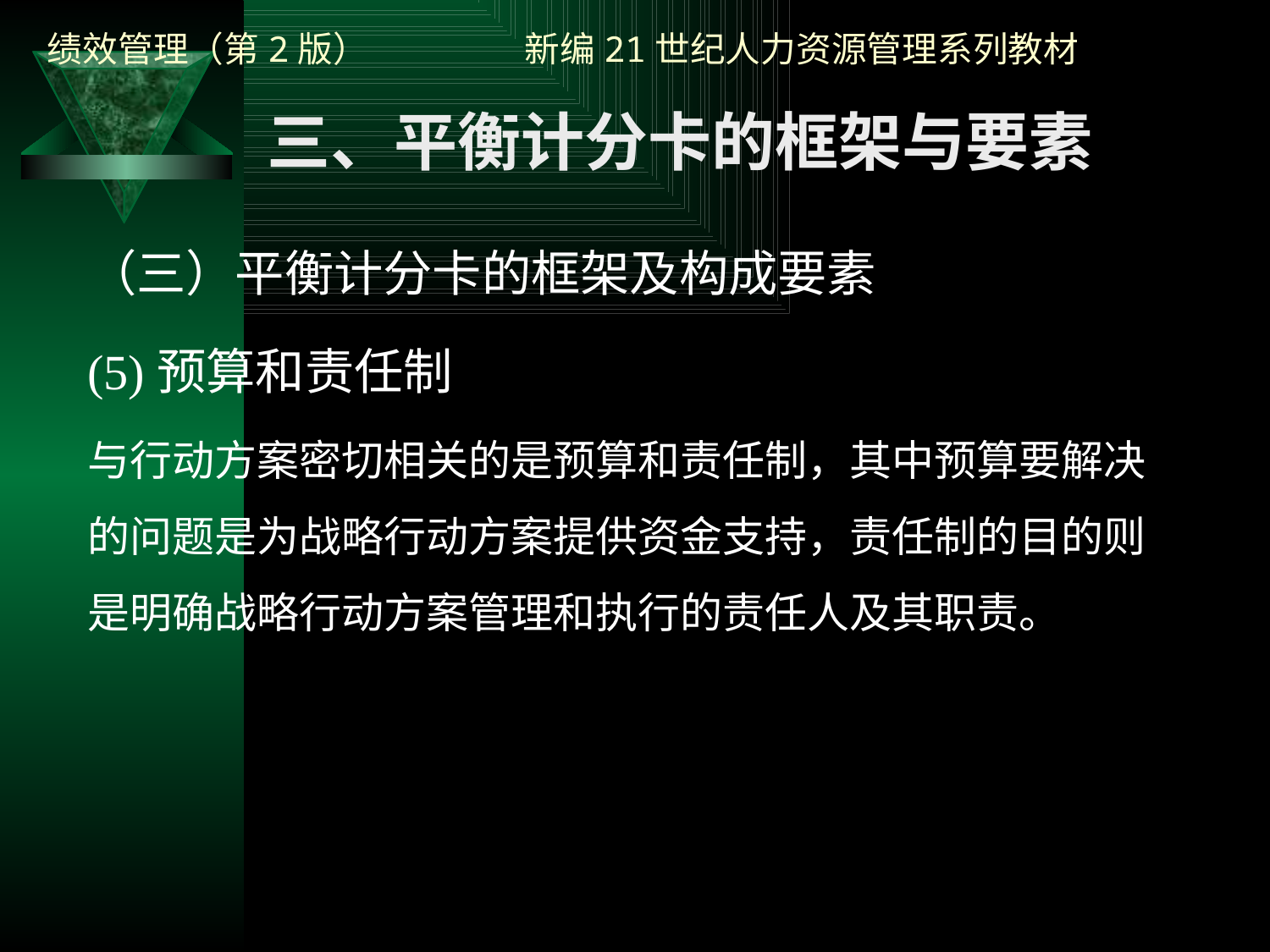

三、平衡计分卡的框架与要素
（三）平衡计分卡的框架及构成要素
(5)预算和责任制
与行动方案密切相关的是预算和责任制，其中预算要解决的问题是为战略行动方案提供资金支持，责任制的目的则是明确战略行动方案管理和执行的责任人及其职责。